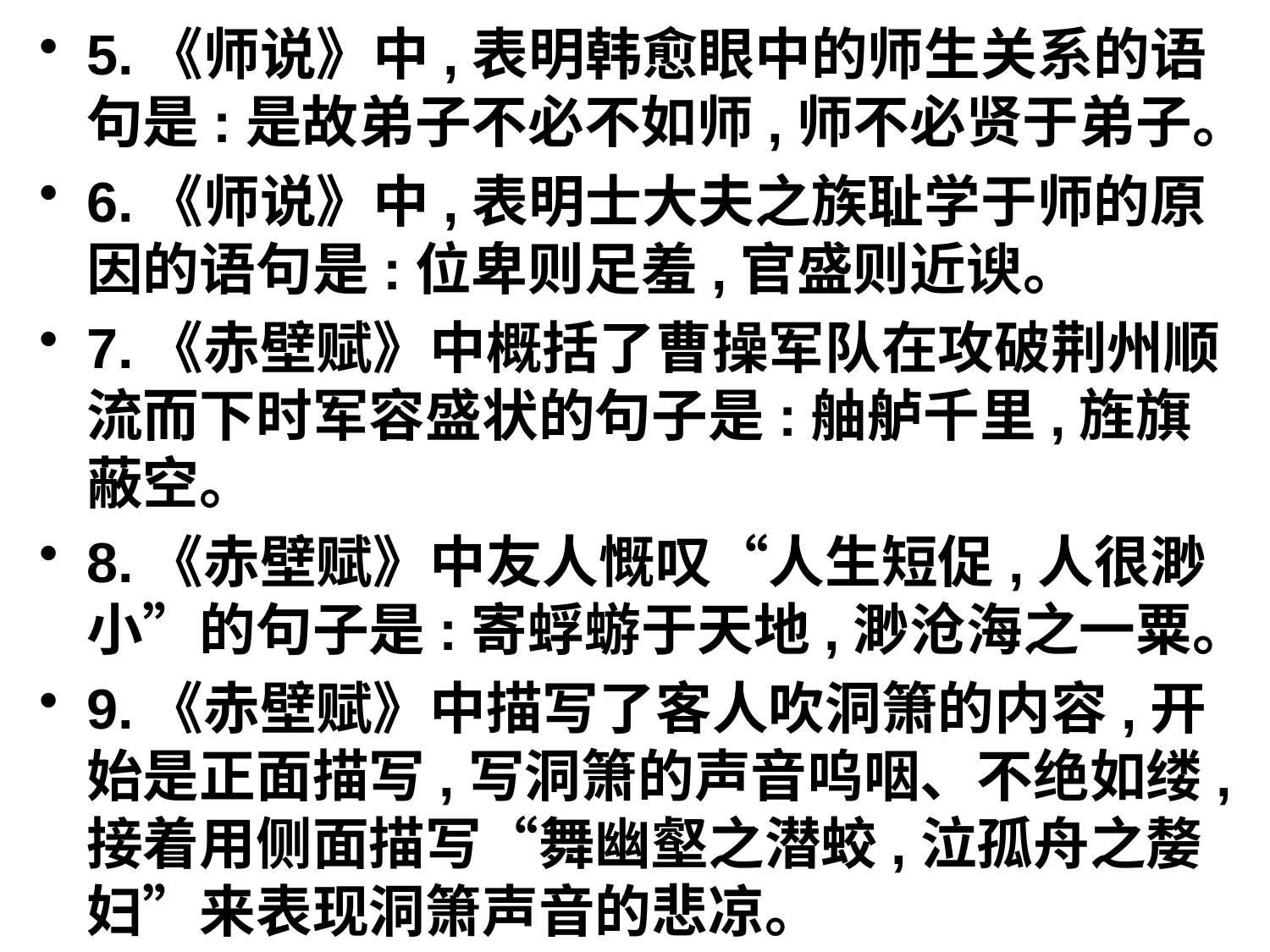

5.《师说》中,表明韩愈眼中的师生关系的语句是:是故弟子不必不如师,师不必贤于弟子。
6.《师说》中,表明士大夫之族耻学于师的原因的语句是:位卑则足羞,官盛则近谀。
7.《赤壁赋》中概括了曹操军队在攻破荆州顺流而下时军容盛状的句子是:舳舻千里,旌旗蔽空。
8.《赤壁赋》中友人慨叹“人生短促,人很渺小”的句子是:寄蜉蝣于天地,渺沧海之一粟。
9.《赤壁赋》中描写了客人吹洞箫的内容,开始是正面描写,写洞箫的声音呜咽、不绝如缕,接着用侧面描写“舞幽壑之潜蛟,泣孤舟之嫠妇”来表现洞箫声音的悲凉。